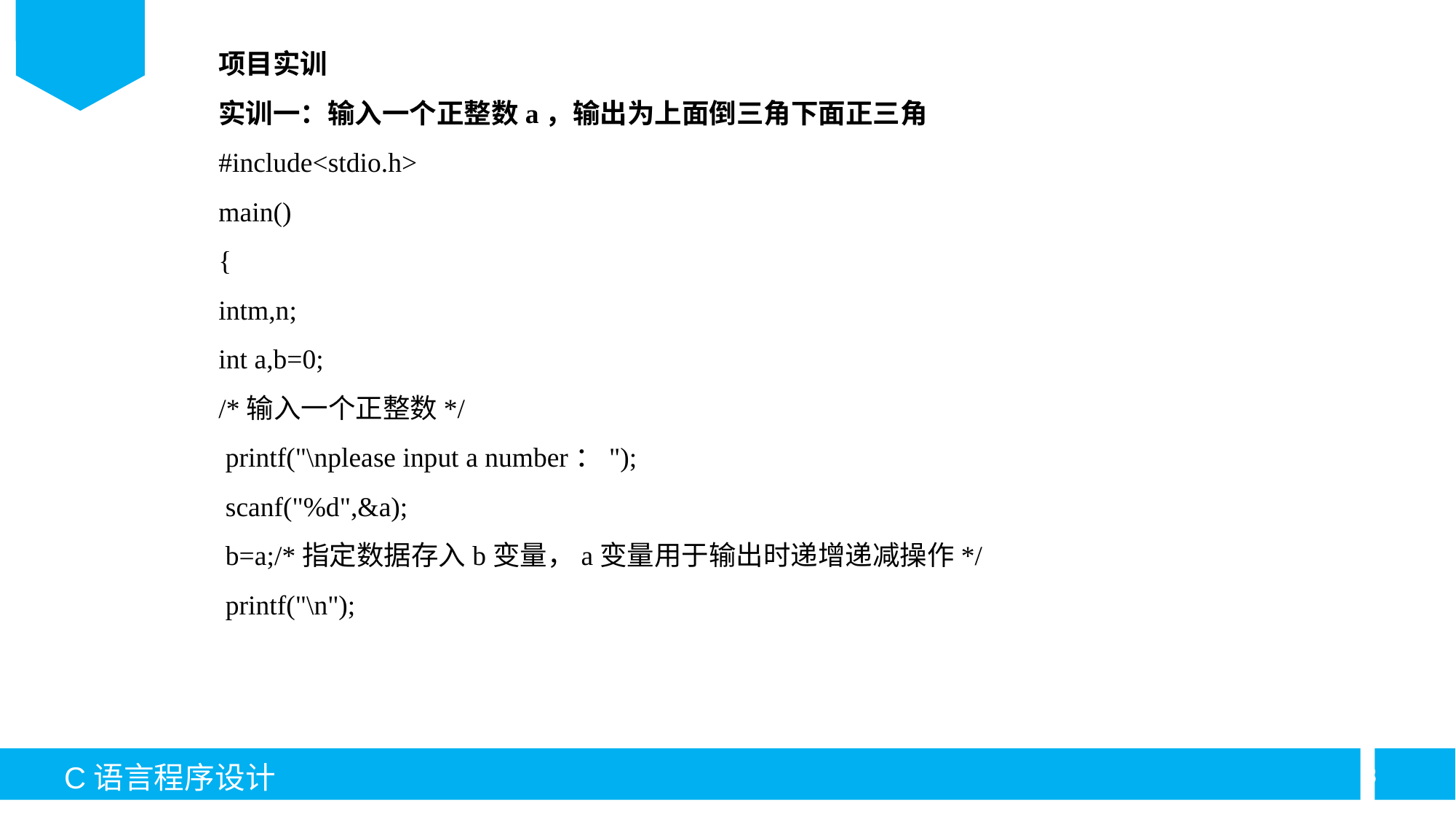

项目实训
实训一：输入一个正整数a，输出为上面倒三角下面正三角
#include<stdio.h>
main()
{
intm,n;
int a,b=0;
/*输入一个正整数*/
 printf("\nplease input a number：");
 scanf("%d",&a);
 b=a;/*指定数据存入b变量，a变量用于输出时递增递减操作*/
 printf("\n");